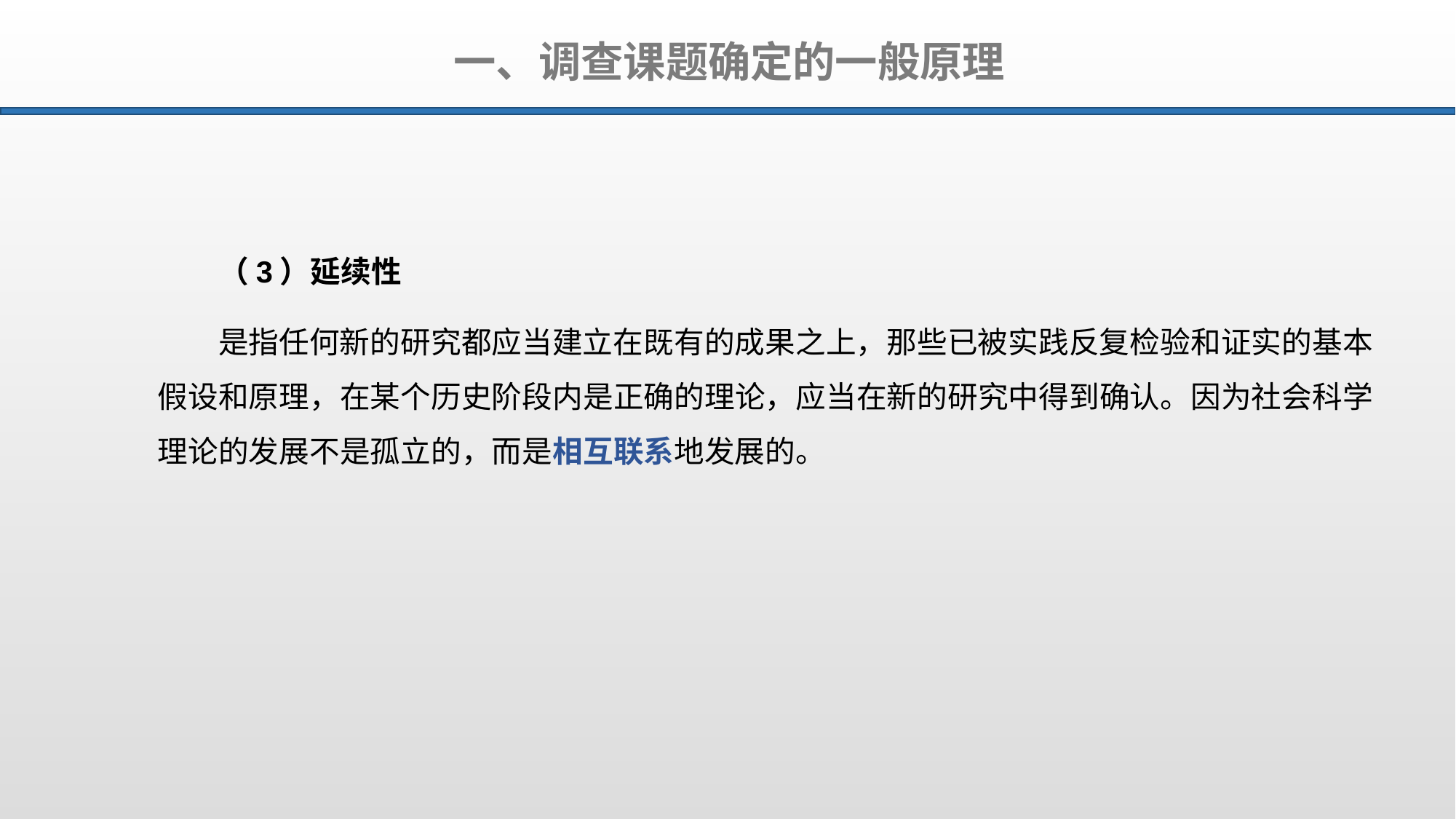

一、调查课题确定的一般原理

（3）延续性
是指任何新的研究都应当建立在既有的成果之上，那些已被实践反复检验和证实的基本假设和原理，在某个历史阶段内是正确的理论，应当在新的研究中得到确认。因为社会科学理论的发展不是孤立的，而是相互联系地发展的。